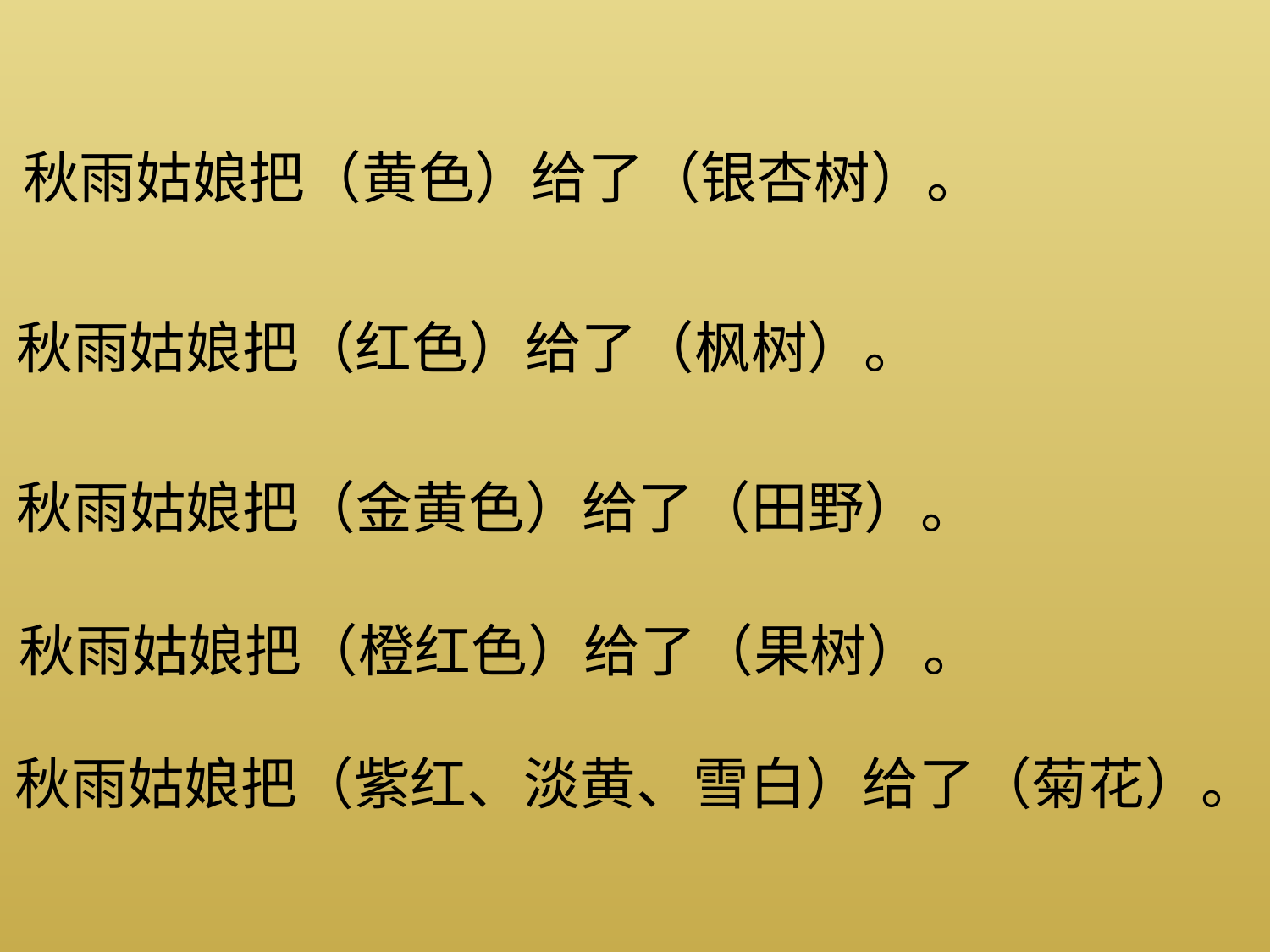

秋雨姑娘把（黄色）给了（银杏树）。
秋雨姑娘把（红色）给了（枫树）。
秋雨姑娘把（金黄色）给了（田野）。
秋雨姑娘把（橙红色）给了（果树）。
秋雨姑娘把（紫红、淡黄、雪白）给了（菊花）。